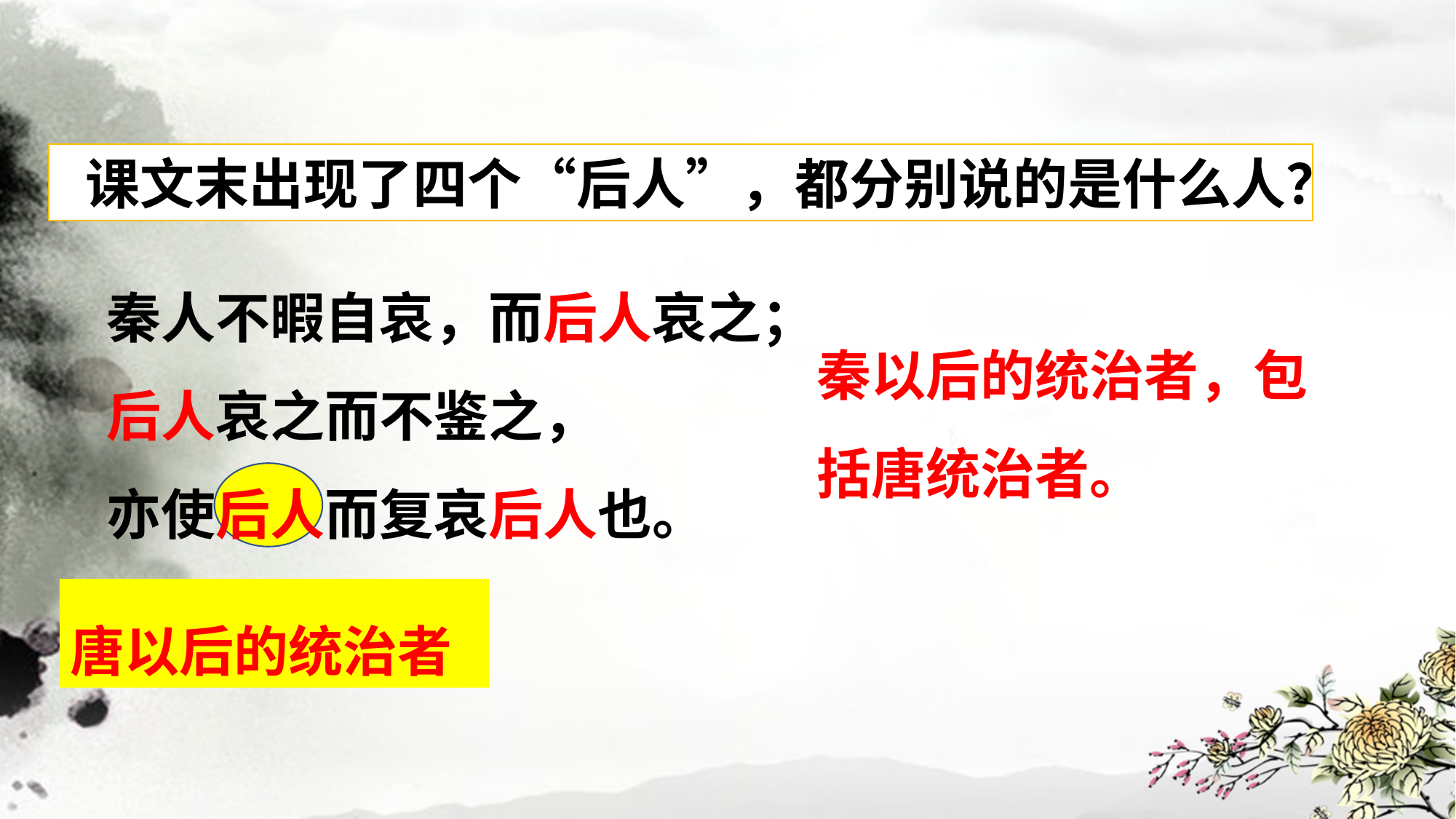

课文末出现了四个“后人”，都分别说的是什么人？
秦人不暇自哀，而后人哀之；
后人哀之而不鉴之，
亦使后人而复哀后人也。
秦以后的统治者，包括唐统治者。

唐以后的统治者